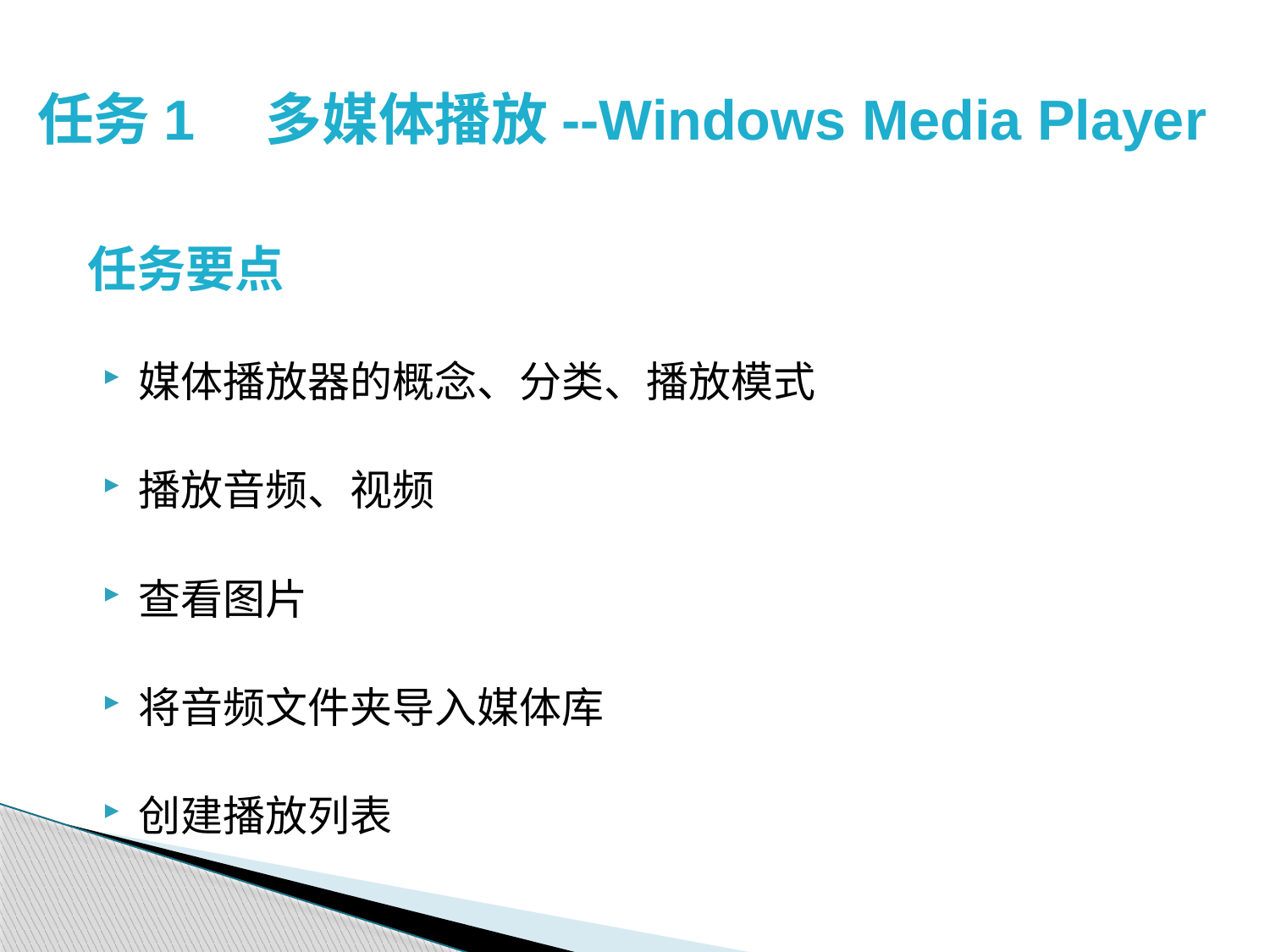

# 任务1　多媒体播放--Windows Media Player
任务要点
媒体播放器的概念、分类、播放模式
播放音频、视频
查看图片
将音频文件夹导入媒体库
创建播放列表